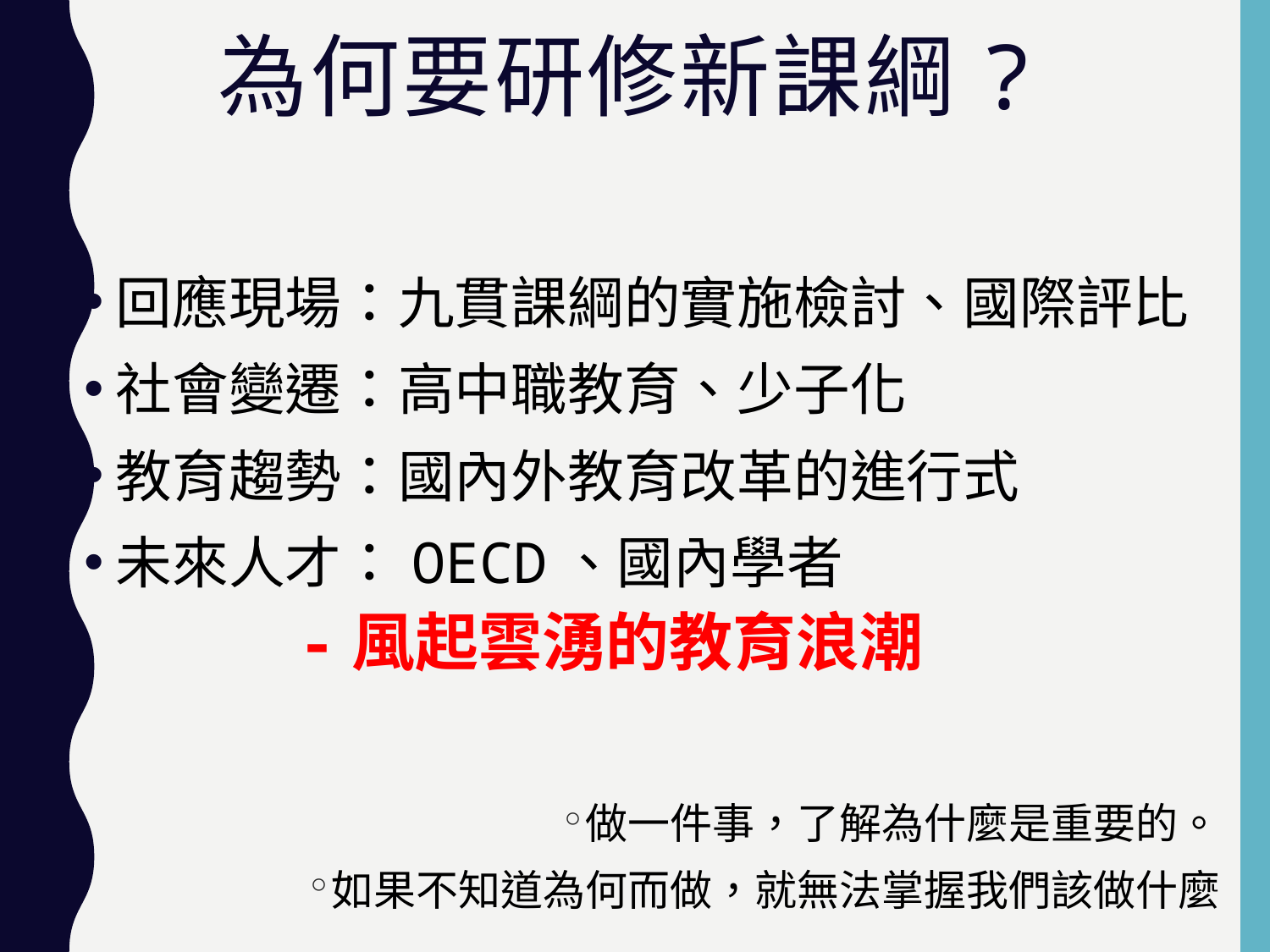

# 為何要研修新課綱?
回應現場：九貫課綱的實施檢討、國際評比
社會變遷：高中職教育、少子化
教育趨勢：國內外教育改革的進行式
未來人才：OECD、國內學者
-風起雲湧的教育浪潮
做一件事，了解為什麼是重要的。
如果不知道為何而做，就無法掌握我們該做什麼